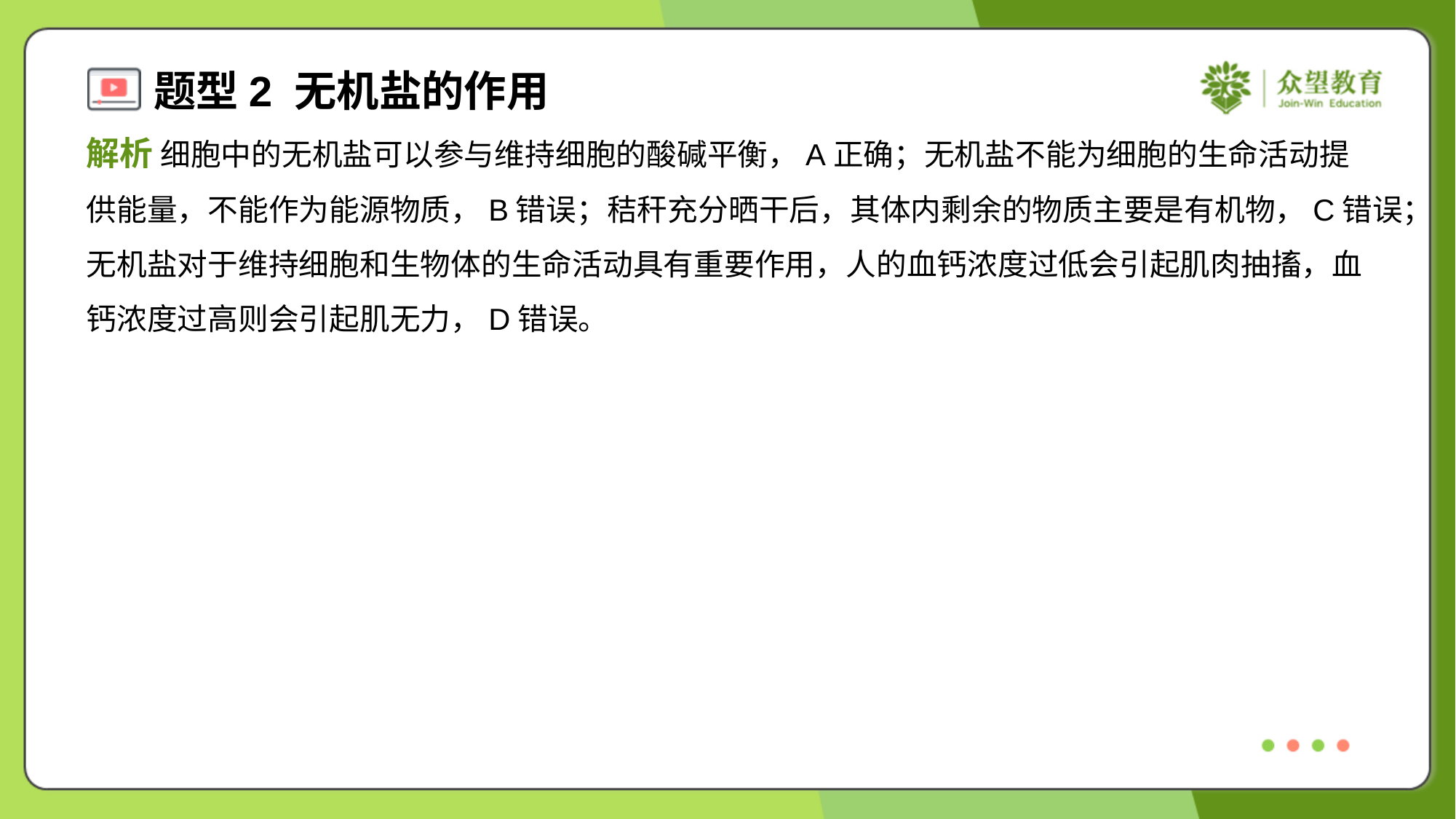

解析 细胞中的无机盐可以参与维持细胞的酸碱平衡，A正确；无机盐不能为细胞的生命活动提
供能量，不能作为能源物质，B错误；秸秆充分晒干后，其体内剩余的物质主要是有机物，C错误；
无机盐对于维持细胞和生物体的生命活动具有重要作用，人的血钙浓度过低会引起肌肉抽搐，血
钙浓度过高则会引起肌无力，D错误。